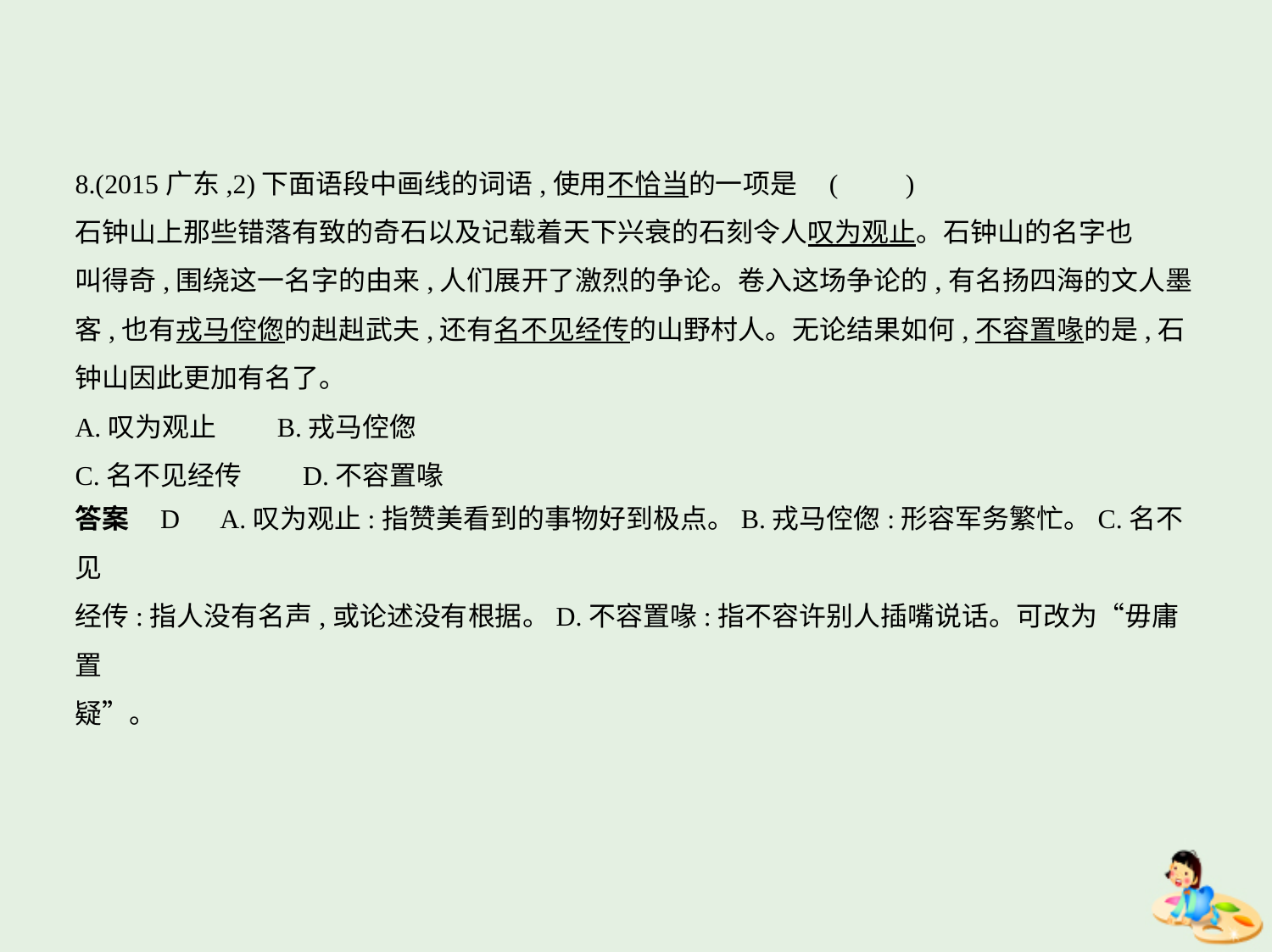

8.(2015广东,2)下面语段中画线的词语,使用不恰当的一项是 (　　)
石钟山上那些错落有致的奇石以及记载着天下兴衰的石刻令人叹为观止。石钟山的名字也
叫得奇,围绕这一名字的由来,人们展开了激烈的争论。卷入这场争论的,有名扬四海的文人墨
客,也有戎马倥偬的赳赳武夫,还有名不见经传的山野村人。无论结果如何,不容置喙的是,石
钟山因此更加有名了。
A.叹为观止　　B.戎马倥偬
C.名不见经传　　D.不容置喙
答案    D　A.叹为观止:指赞美看到的事物好到极点。B.戎马倥偬:形容军务繁忙。C.名不见
经传:指人没有名声,或论述没有根据。D.不容置喙:指不容许别人插嘴说话。可改为“毋庸置
疑”。